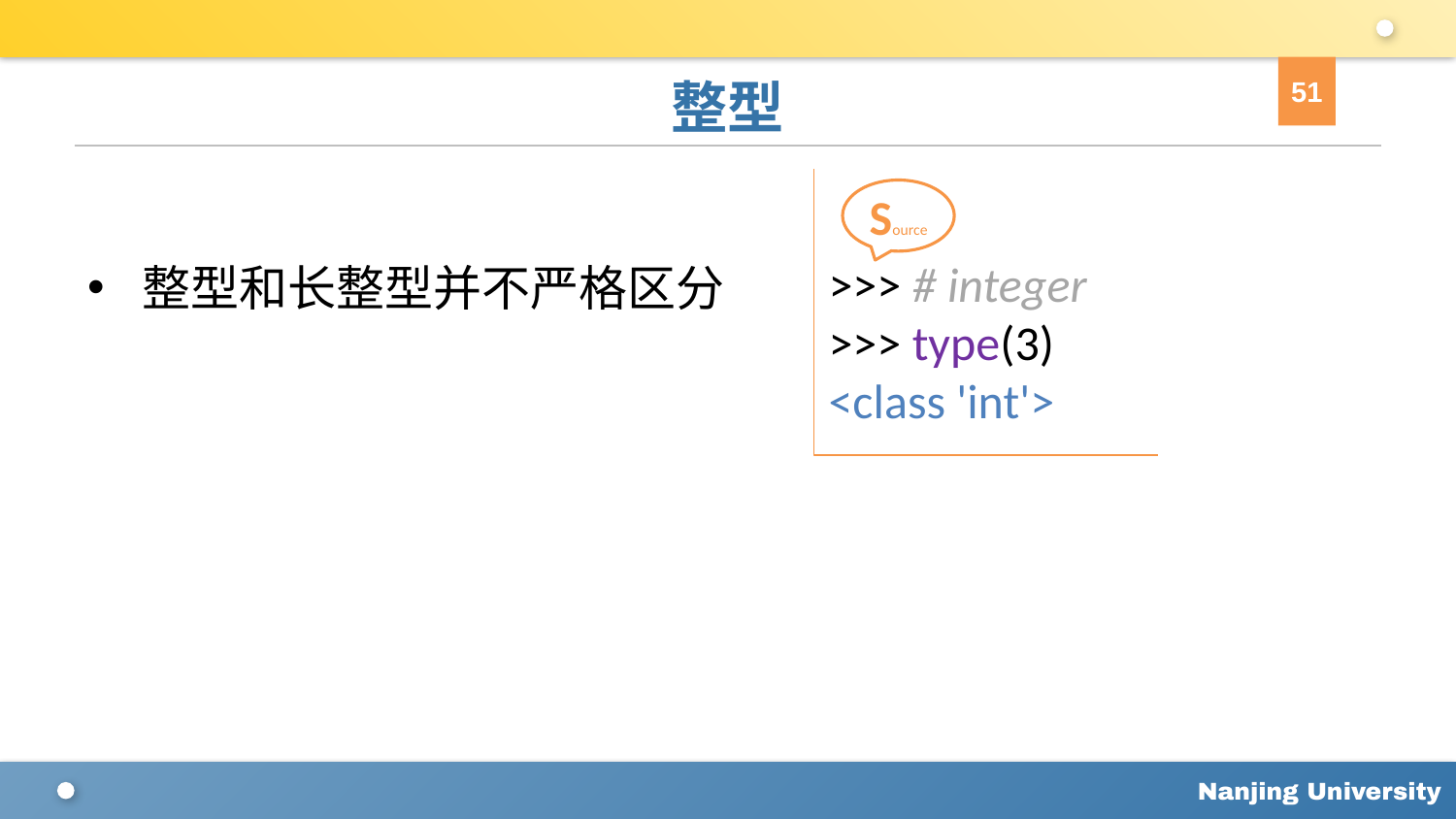

51
# 整型

>>> # integer
>>> type(3)
<class 'int'>
Source
整型和长整型并不严格区分